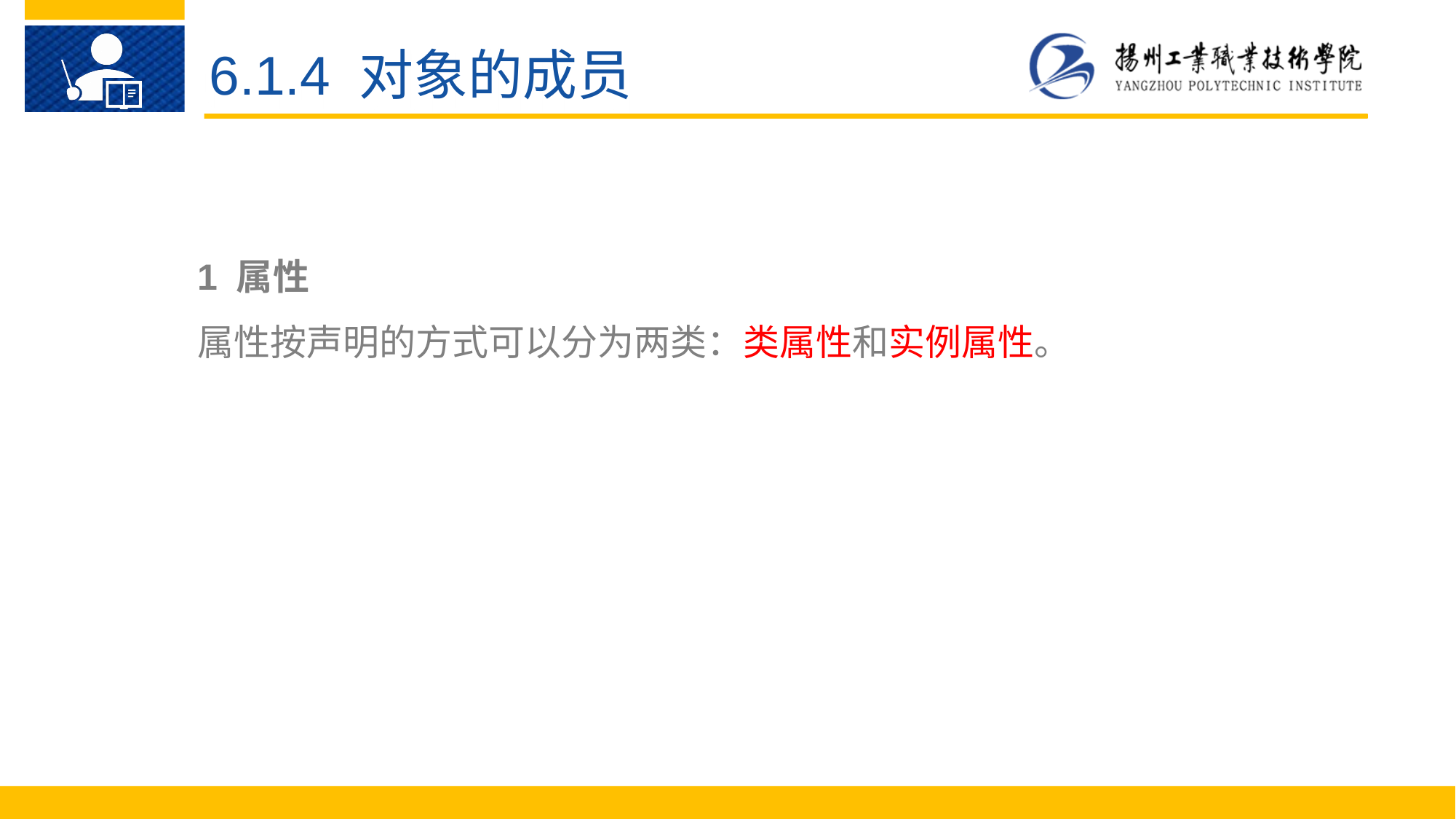

6.1.4 对象的成员
1 属性
属性按声明的方式可以分为两类：类属性和实例属性。
Python 语 言 的 优 点